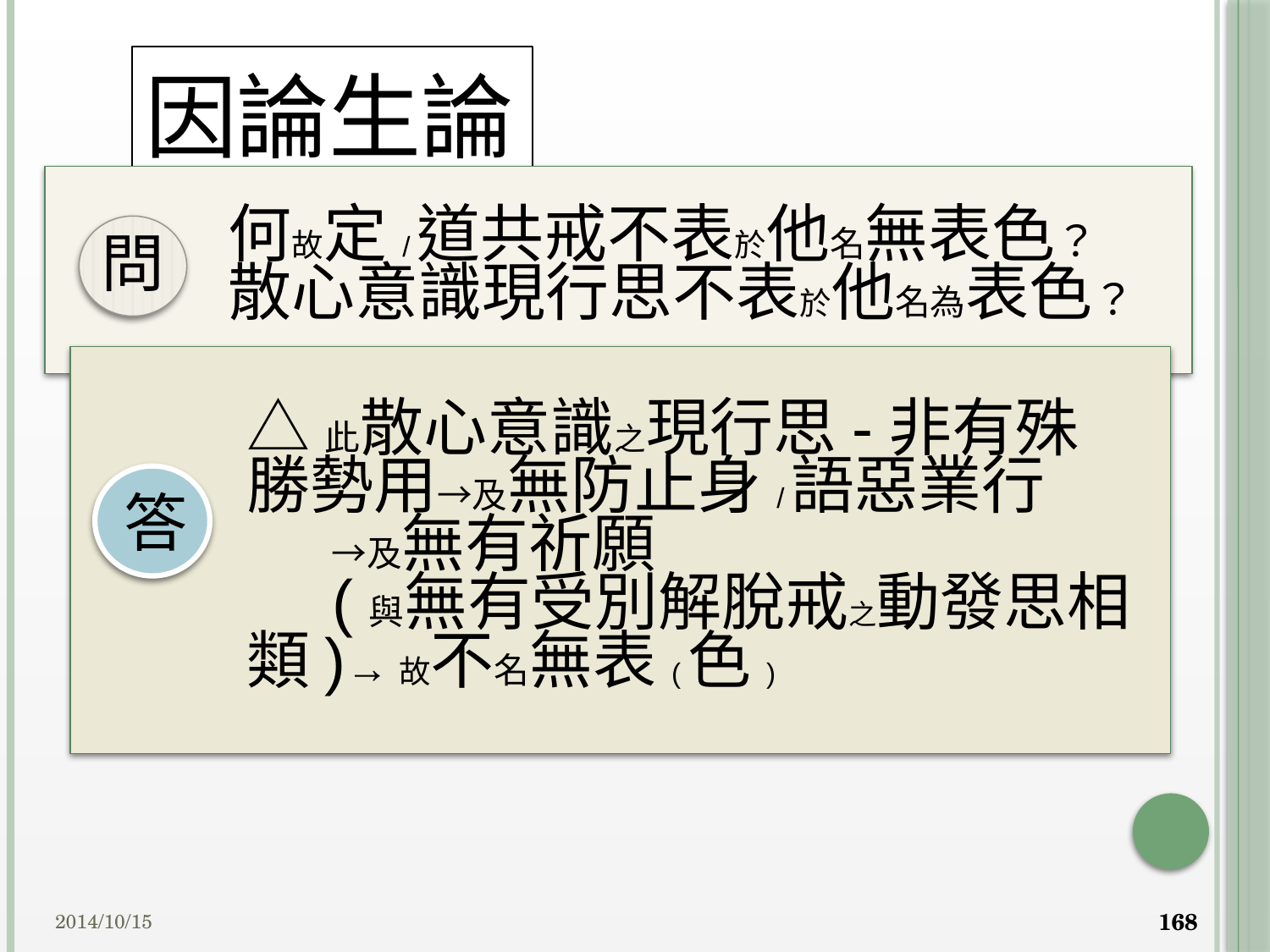

# 因論生論
何故定/道共戒不表於他名無表色？   散心意識現行思不表於他名為表色？
△此散心意識之現行思-非有殊勝勢用→及無防止身/語惡業行             →及無有祈願                                       (與無有受別解脫戒之動發思相類)→故不名無表(色)
問
答
2014/10/15
168